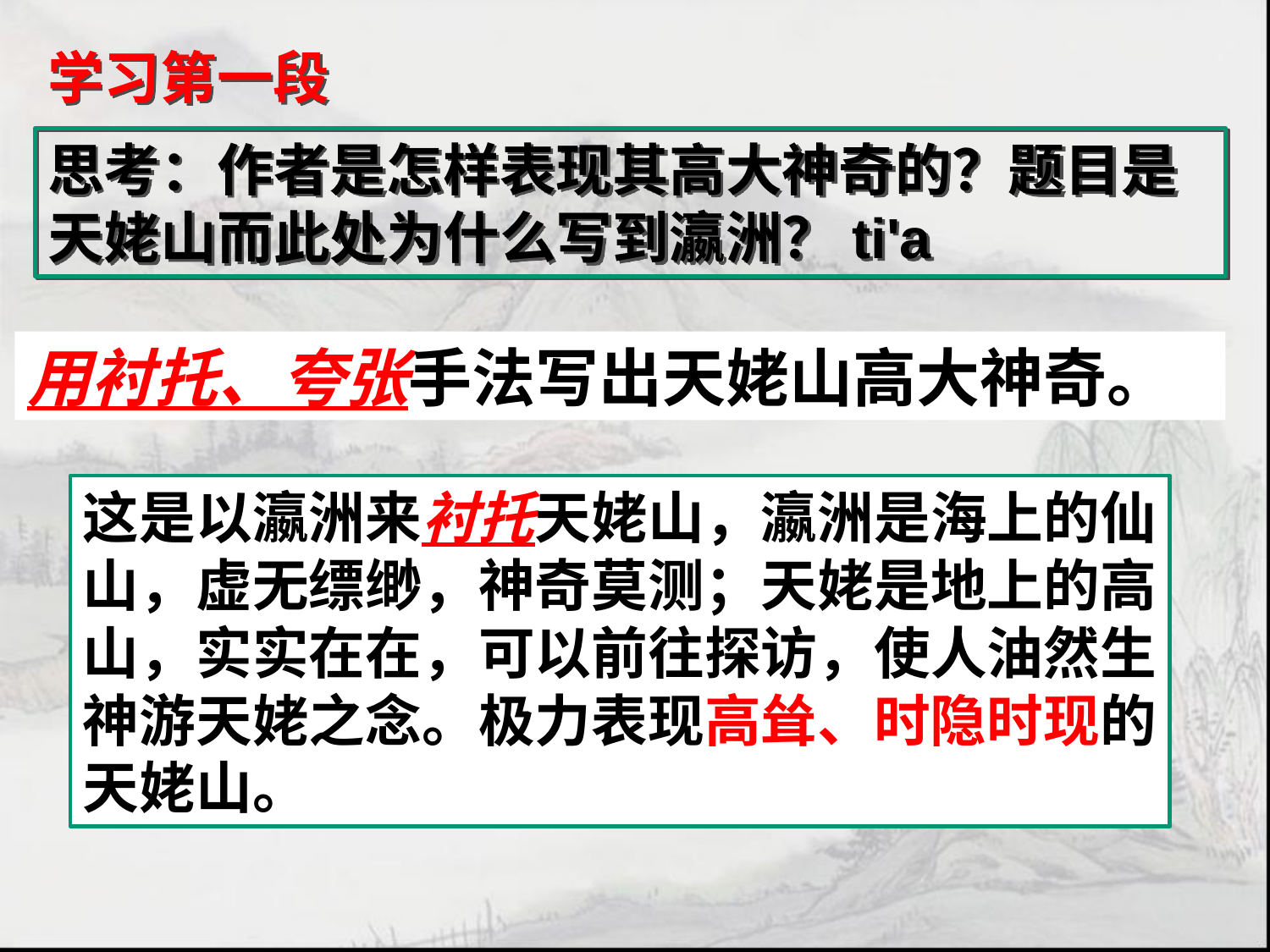

学习第一段
思考：作者是怎样表现其高大神奇的？题目是天姥山而此处为什么写到瀛洲？ti'a
用衬托、夸张手法写出天姥山高大神奇。
这是以瀛洲来衬托天姥山，瀛洲是海上的仙山，虚无缥缈，神奇莫测；天姥是地上的高山，实实在在，可以前往探访，使人油然生神游天姥之念。极力表现高耸、时隐时现的天姥山。